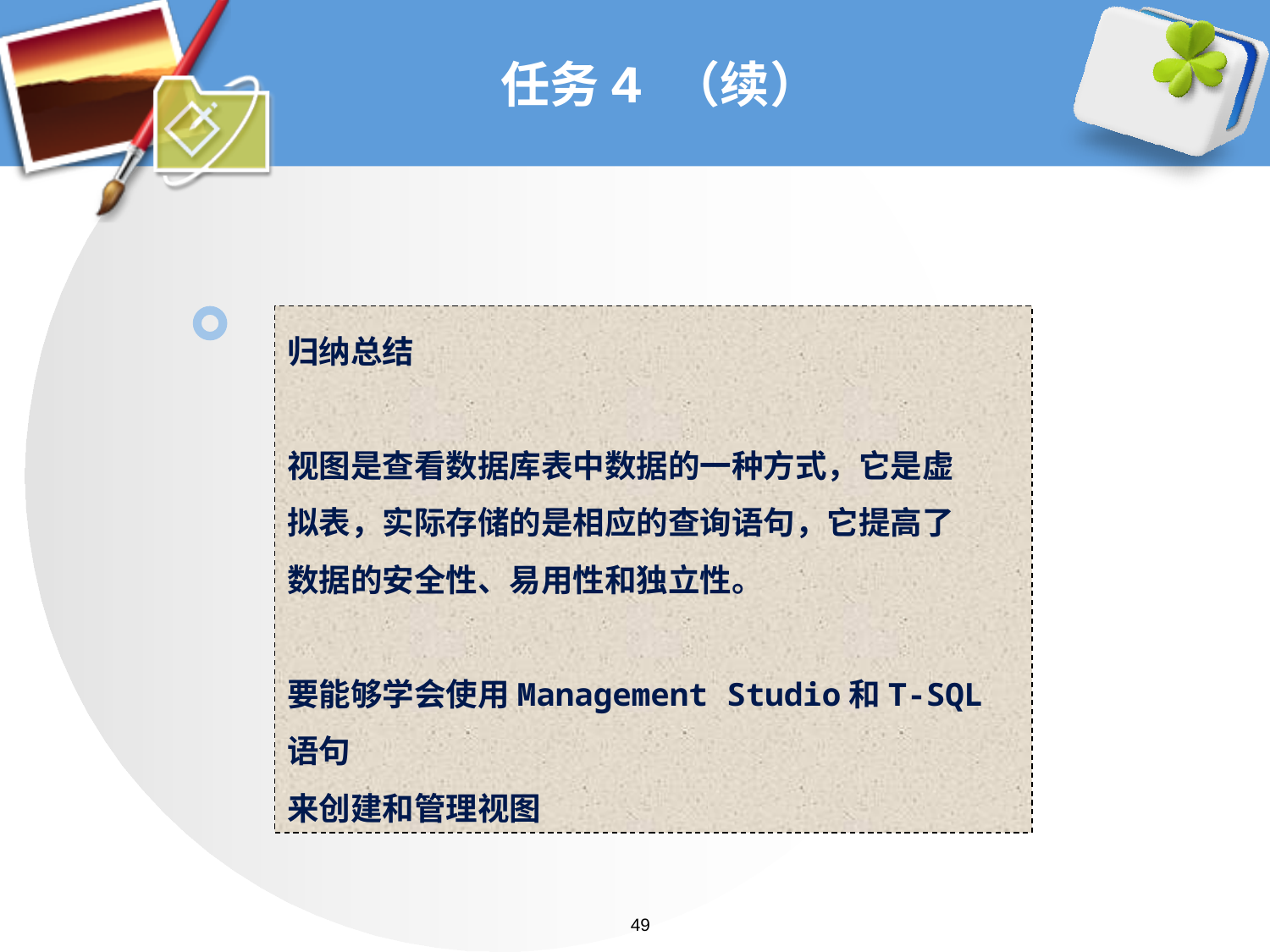

# 任务4  （续）

归纳总结

视图是查看数据库表中数据的一种方式，它是虚
拟表，实际存储的是相应的查询语句，它提高了
数据的安全性、易用性和独立性。

要能够学会使用Management Studio和T-SQL语句
来创建和管理视图
49